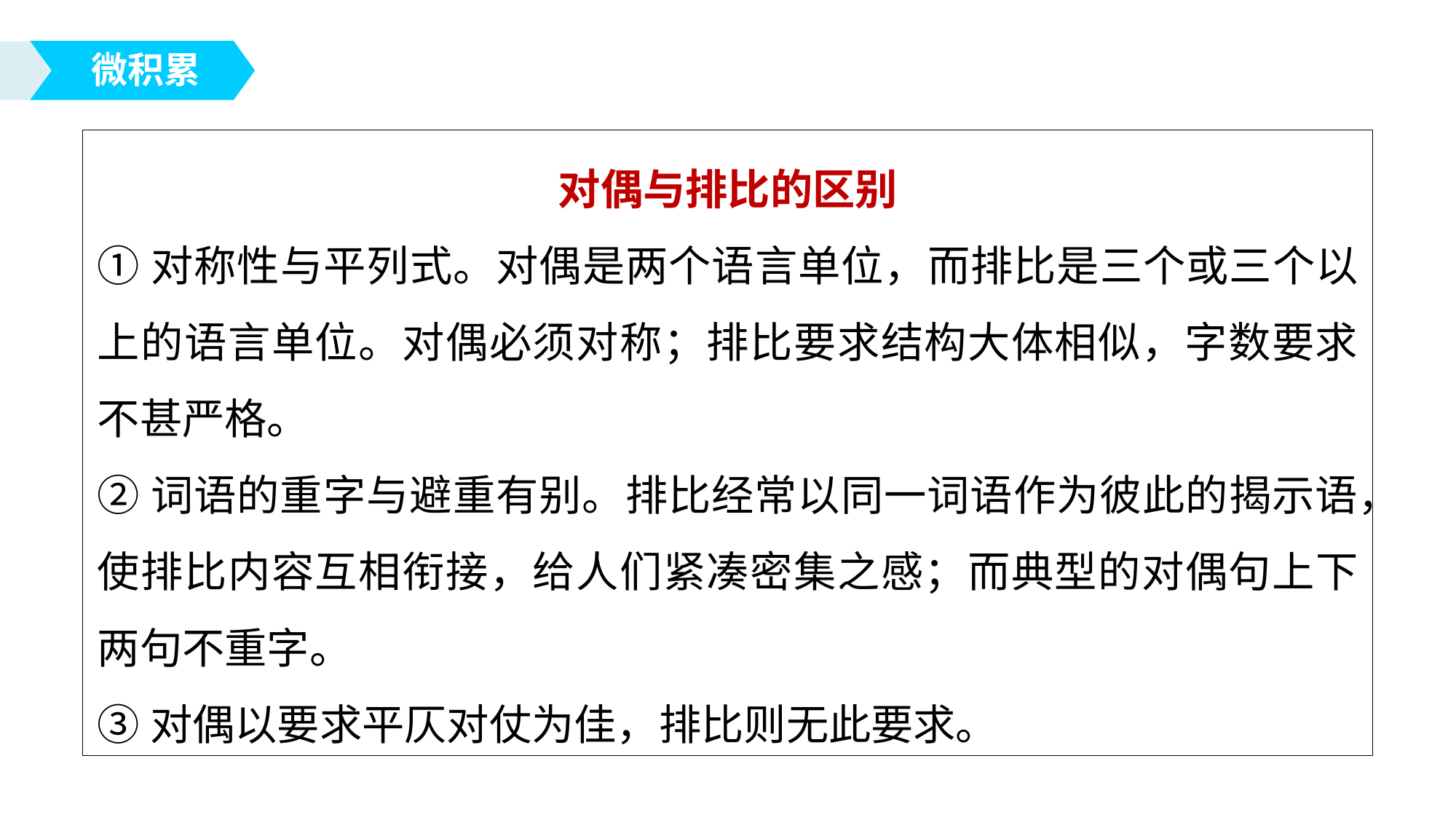

微积累

对偶与排比的区别
①对称性与平列式。对偶是两个语言单位，而排比是三个或三个以上的语言单位。对偶必须对称；排比要求结构大体相似，字数要求不甚严格。
②词语的重字与避重有别。排比经常以同一词语作为彼此的揭示语，使排比内容互相衔接，给人们紧凑密集之感；而典型的对偶句上下两句不重字。
③对偶以要求平仄对仗为佳，排比则无此要求。